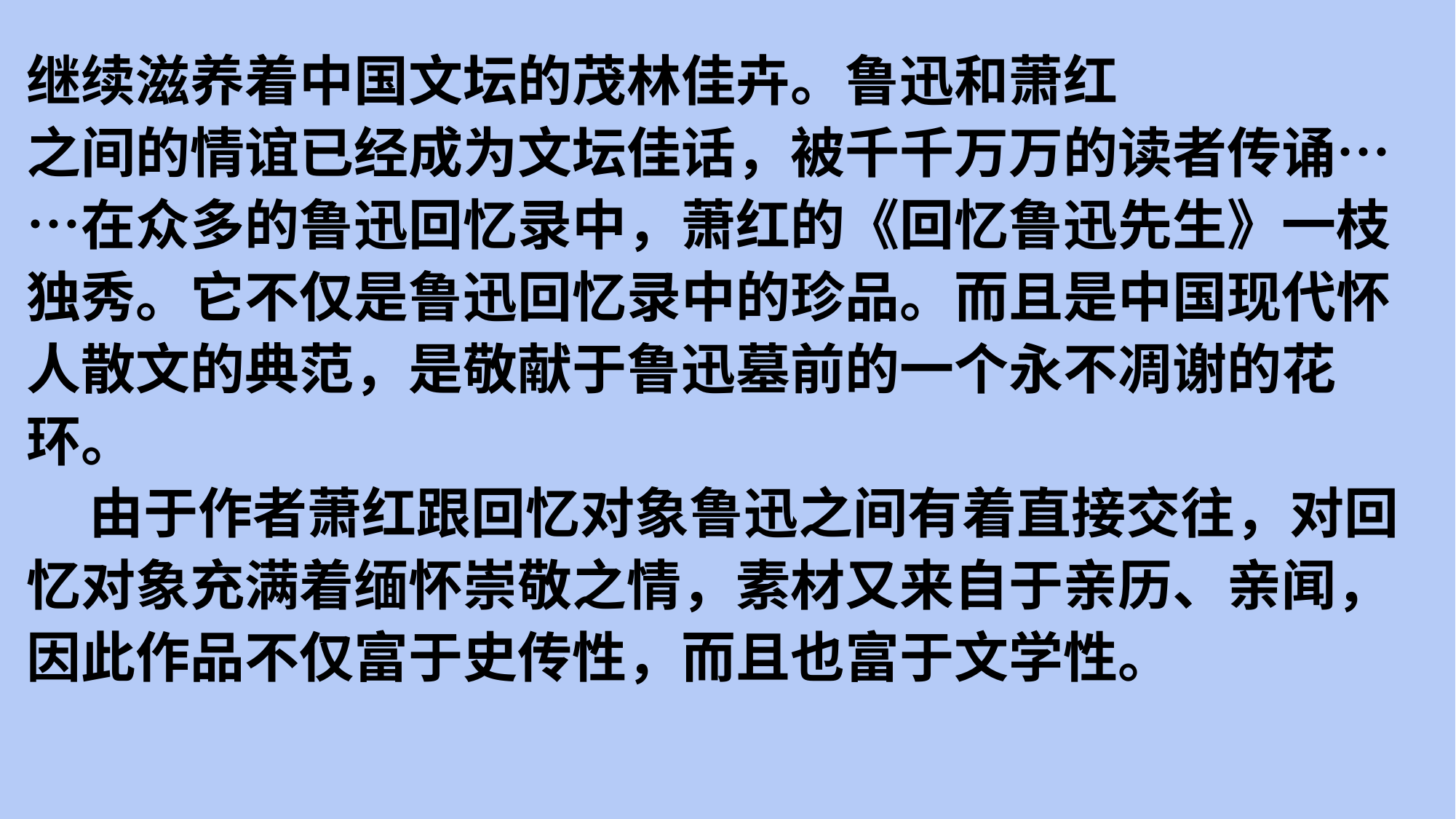

继续滋养着中国文坛的茂林佳卉。鲁迅和萧红
之间的情谊已经成为文坛佳话，被千千万万的读者传诵……在众多的鲁迅回忆录中，萧红的《回忆鲁迅先生》一枝独秀。它不仅是鲁迅回忆录中的珍品。而且是中国现代怀人散文的典范，是敬献于鲁迅墓前的一个永不凋谢的花环。
    由于作者萧红跟回忆对象鲁迅之间有着直接交往，对回忆对象充满着缅怀崇敬之情，素材又来自于亲历、亲闻，因此作品不仅富于史传性，而且也富于文学性。